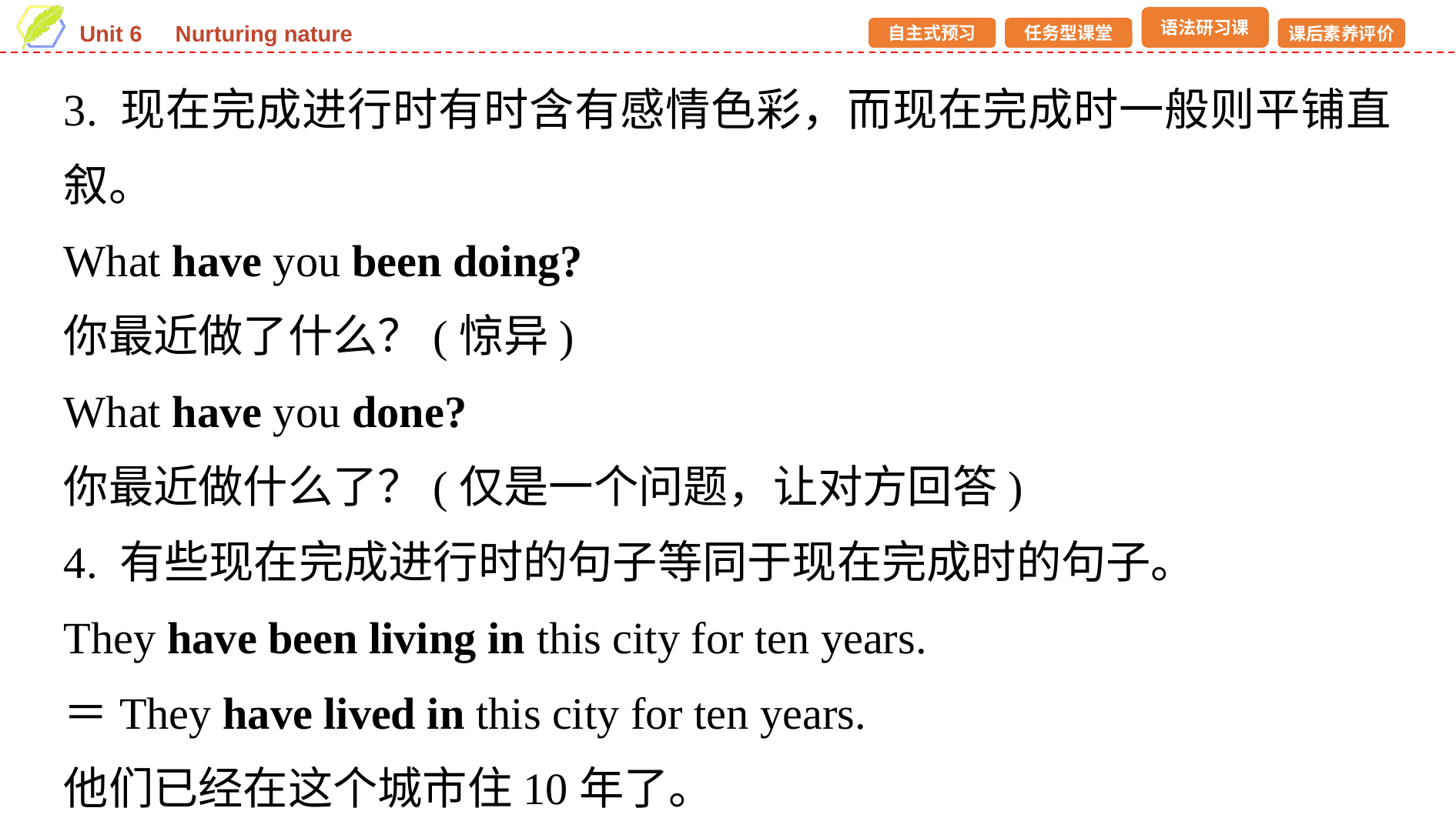

3. 现在完成进行时有时含有感情色彩，而现在完成时一般则平铺直叙。
What have you been doing?
你最近做了什么？(惊异)
What have you done?
你最近做什么了？(仅是一个问题，让对方回答)
4. 有些现在完成进行时的句子等同于现在完成时的句子。
They have been living in this city for ten years.
＝They have lived in this city for ten years.
他们已经在这个城市住10年了。